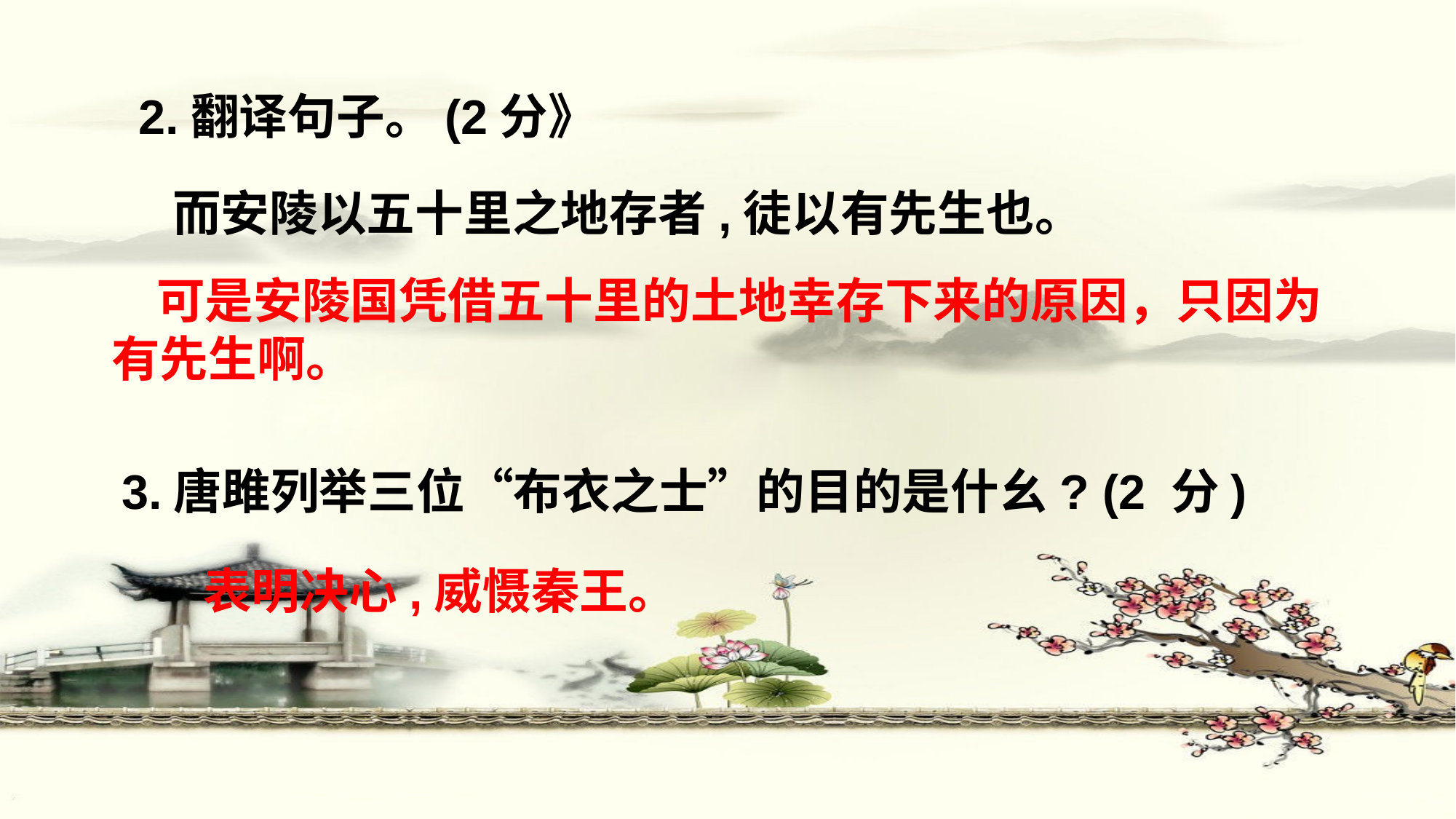

2.翻译句子。(2分》
  而安陵以五十里之地存者,徒以有先生也。

   可是安陵国凭借五十里的土地幸存下来的原因，只因为有先生啊。
3.唐雎列举三位“布衣之士”的目的是什幺? (2 分)
表明决心,威慑秦王。